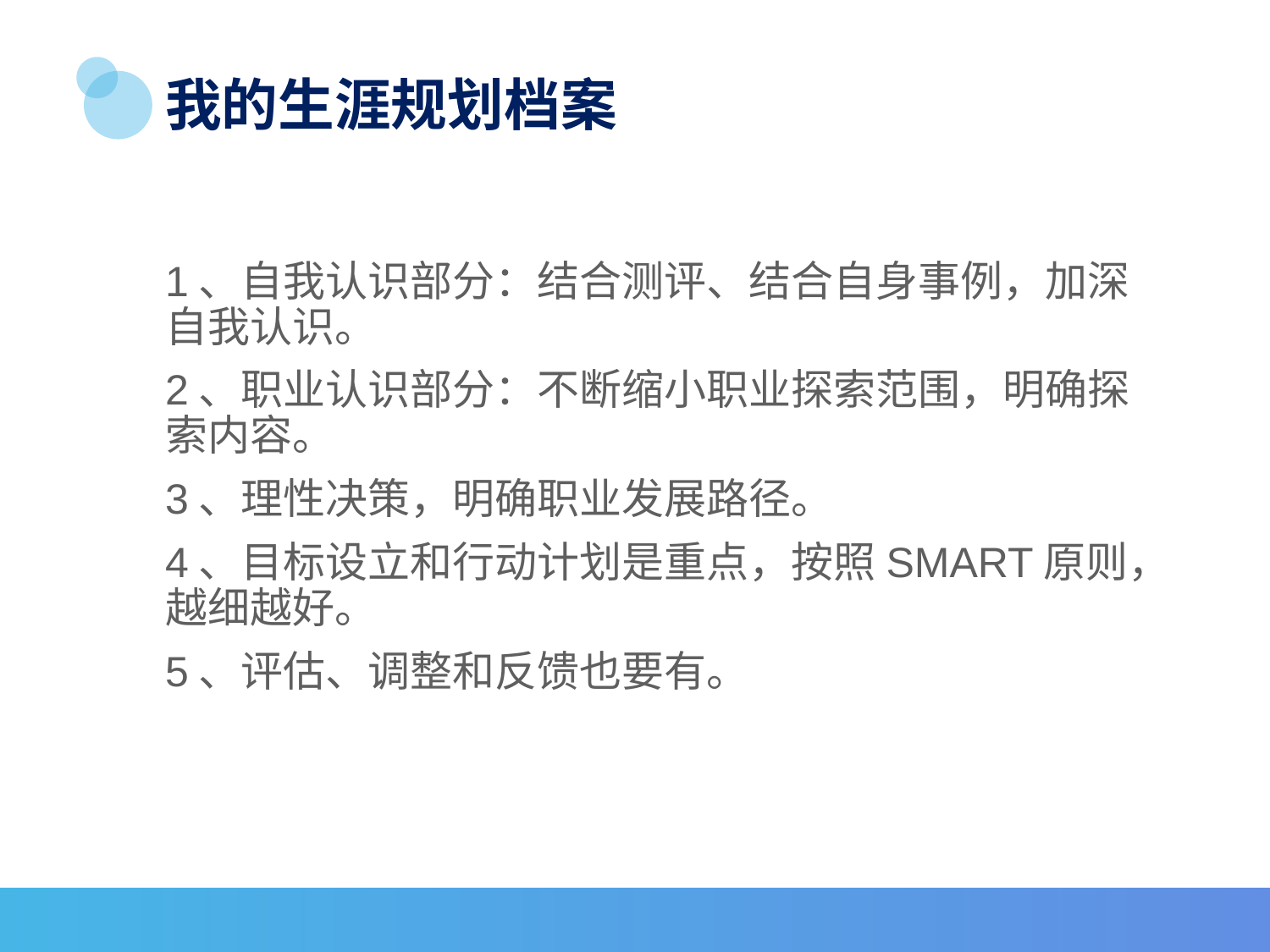

# 我的生涯规划档案
1、自我认识部分：结合测评、结合自身事例，加深自我认识。
2、职业认识部分：不断缩小职业探索范围，明确探索内容。
3、理性决策，明确职业发展路径。
4、目标设立和行动计划是重点，按照SMART原则，越细越好。
5、评估、调整和反馈也要有。